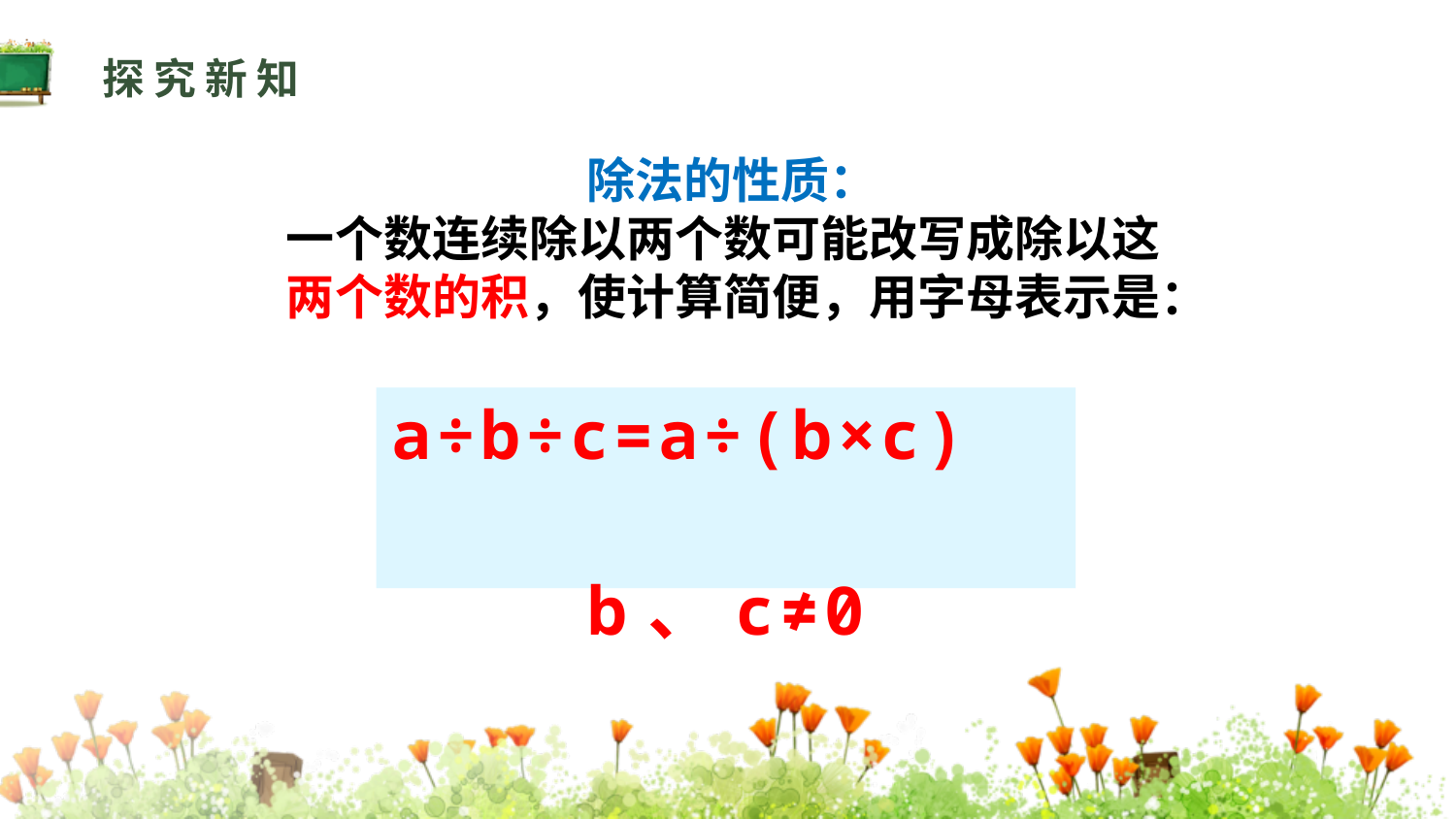

探究新知
除法的性质：
一个数连续除以两个数可能改写成除以这两个数的积，使计算简便，用字母表示是：
a÷b÷c=a÷(b×c)
b、c≠0